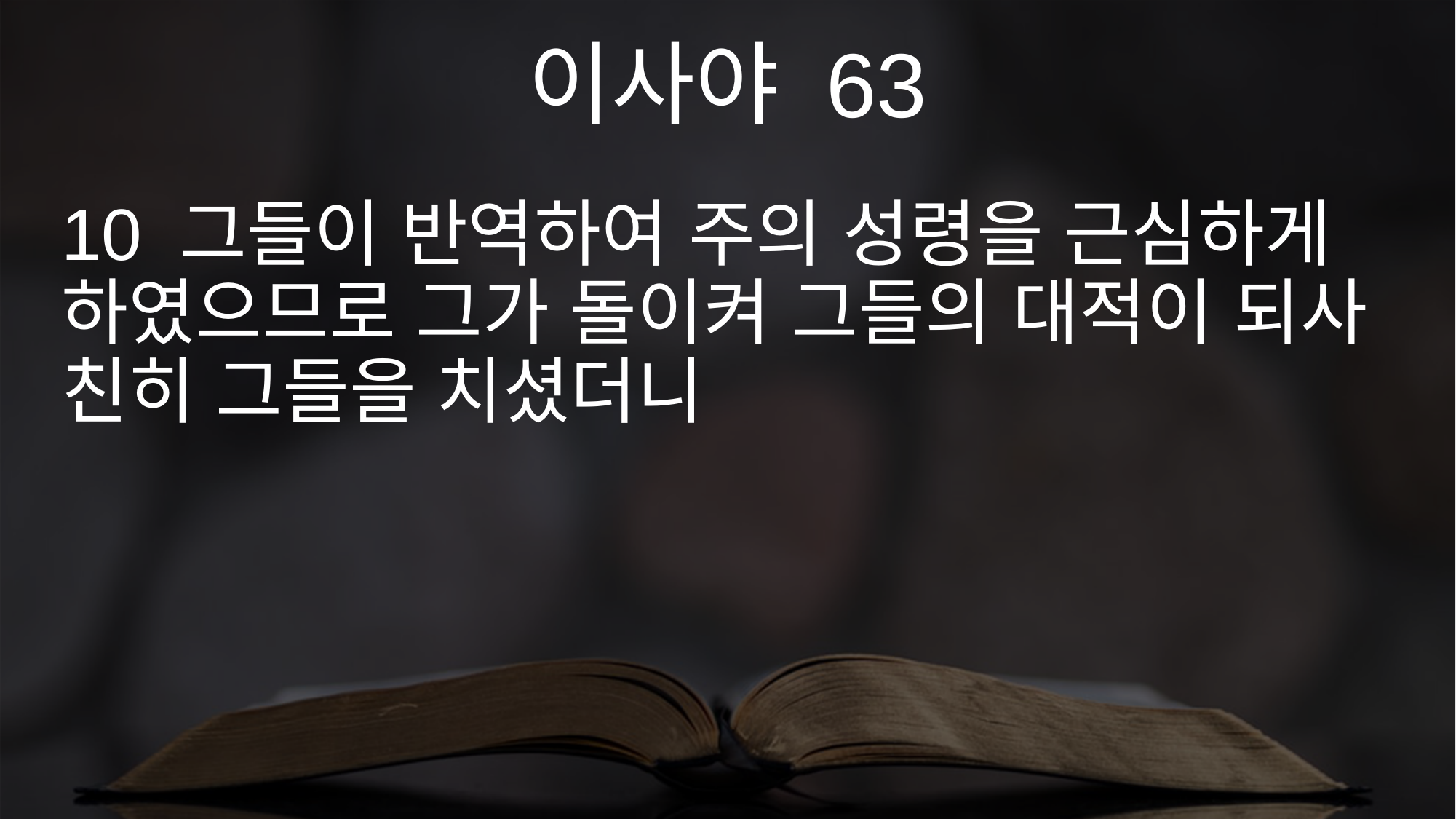

이사야 63
10 그들이 반역하여 주의 성령을 근심하게 하였으므로 그가 돌이켜 그들의 대적이 되사 친히 그들을 치셨더니